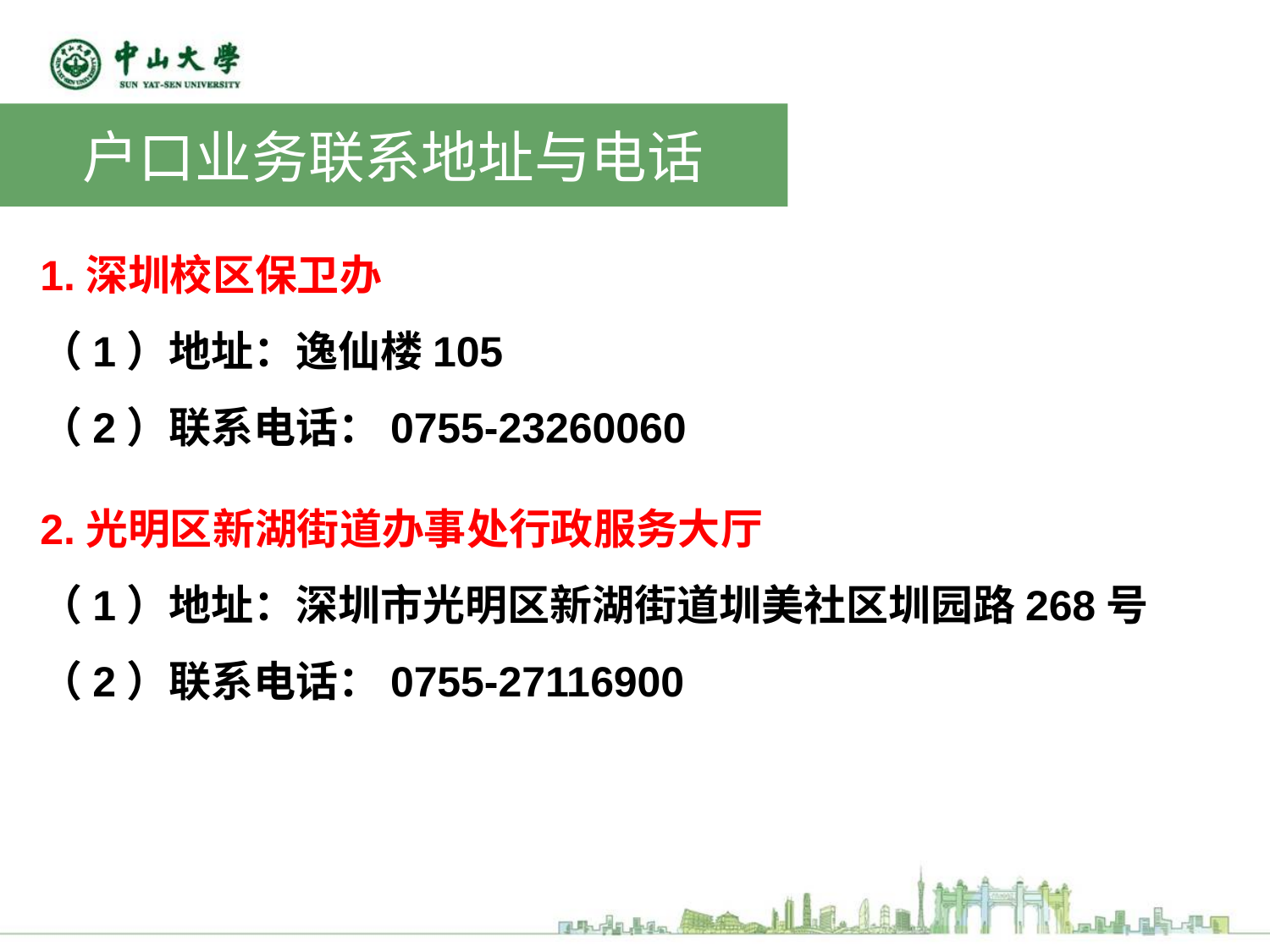

户口业务联系地址与电话
1.深圳校区保卫办
（1）地址：逸仙楼105
（2）联系电话：0755-23260060

2.光明区新湖街道办事处行政服务大厅
（1）地址：深圳市光明区新湖街道圳美社区圳园路268号
（2）联系电话：0755-27116900